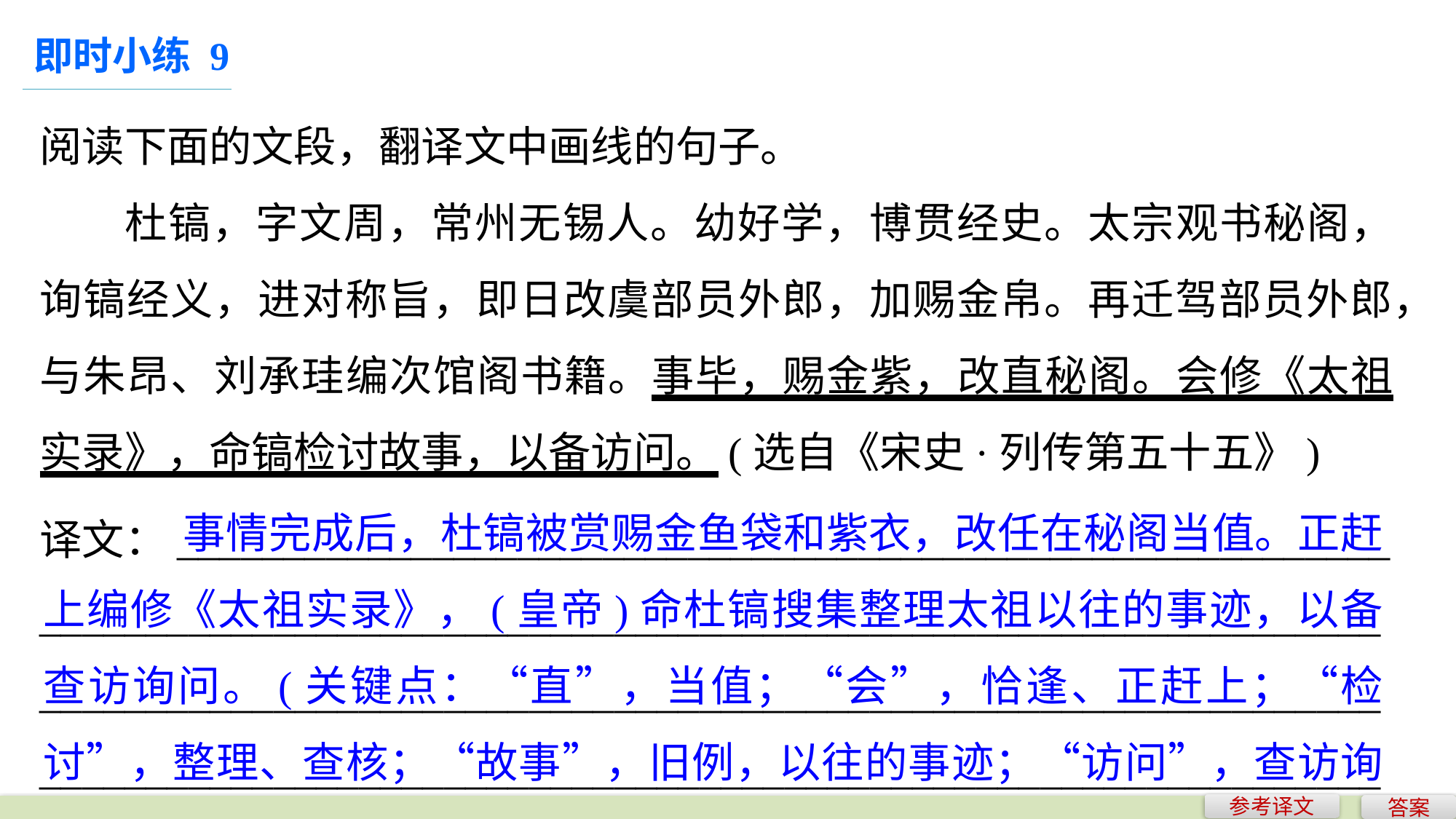

即时小练 9
阅读下面的文段，翻译文中画线的句子。
杜镐，字文周，常州无锡人。幼好学，博贯经史。太宗观书秘阁，询镐经义，进对称旨，即日改虞部员外郎，加赐金帛。再迁驾部员外郎，与朱昂、刘承珪编次馆阁书籍。事毕，赐金紫，改直秘阁。会修《太祖实录》，命镐检讨故事，以备访问。(选自《宋史·列传第五十五》)
	  事情完成后，杜镐被赏赐金鱼袋和紫衣，改任在秘阁当值。正赶上编修《太祖实录》，(皇帝)命杜镐搜集整理太祖以往的事迹，以备查访询问。(关键点：“直”，当值；“会”，恰逢、正赶上；“检讨”，整理、查核；“故事”，旧例，以往的事迹；“访问”，查访询问)
译文：_________________________________________________________
_______________________________________________________________
_______________________________________________________________
_______________________________________________________________
参考译文
答案